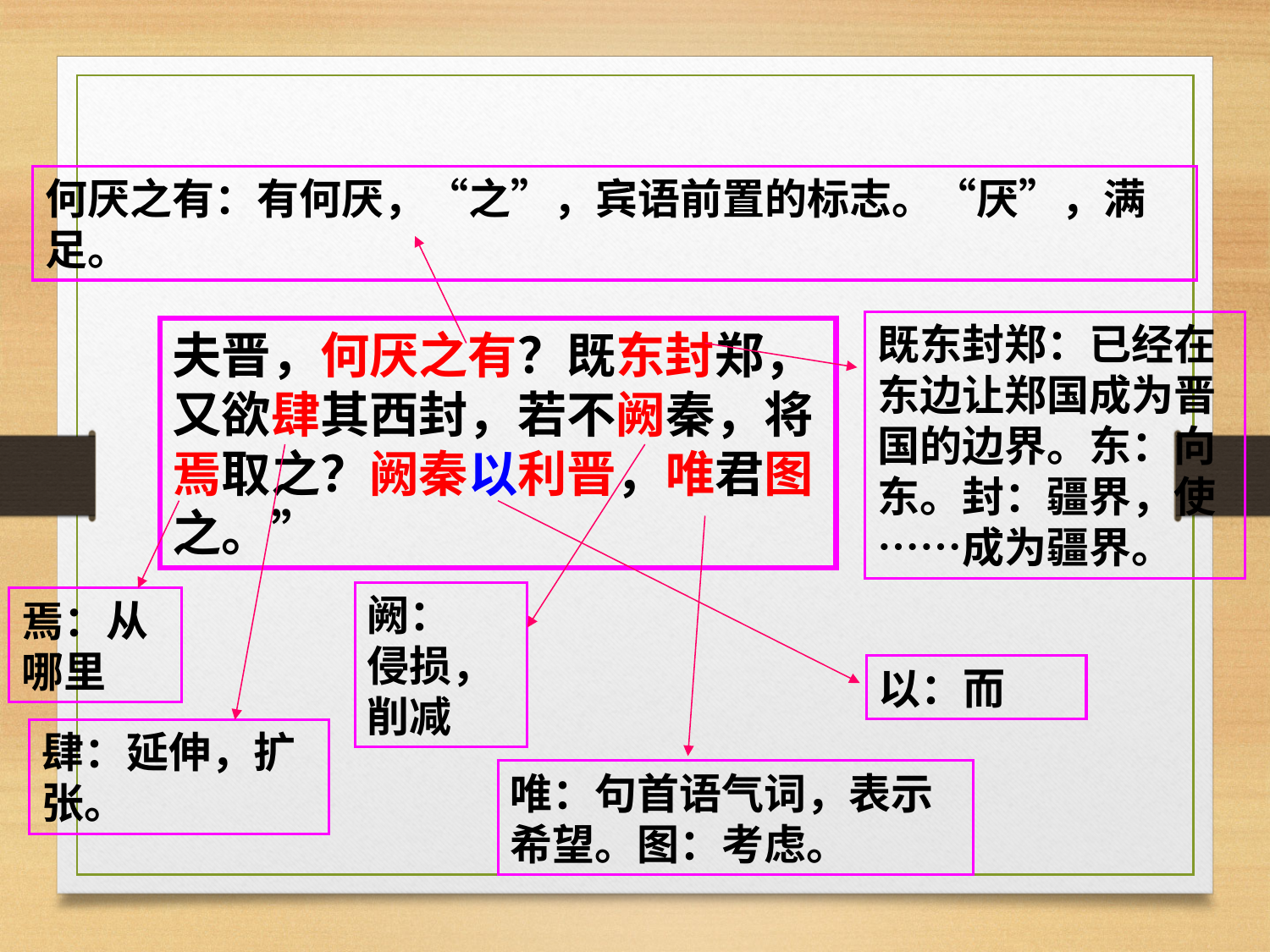

何厌之有：有何厌，“之”，宾语前置的标志。“厌”，满足。

既东封郑：已经在东边让郑国成为晋国的边界。东：向东。封：疆界，使……成为疆界。
夫晋，何厌之有？既东封郑，又欲肆其西封，若不阙秦，将焉取之？阙秦以利晋，唯君图之。”

阙：
侵损，
削减
焉：从哪里
以：而
肆：延伸，扩张。
唯：句首语气词，表示希望。图：考虑。